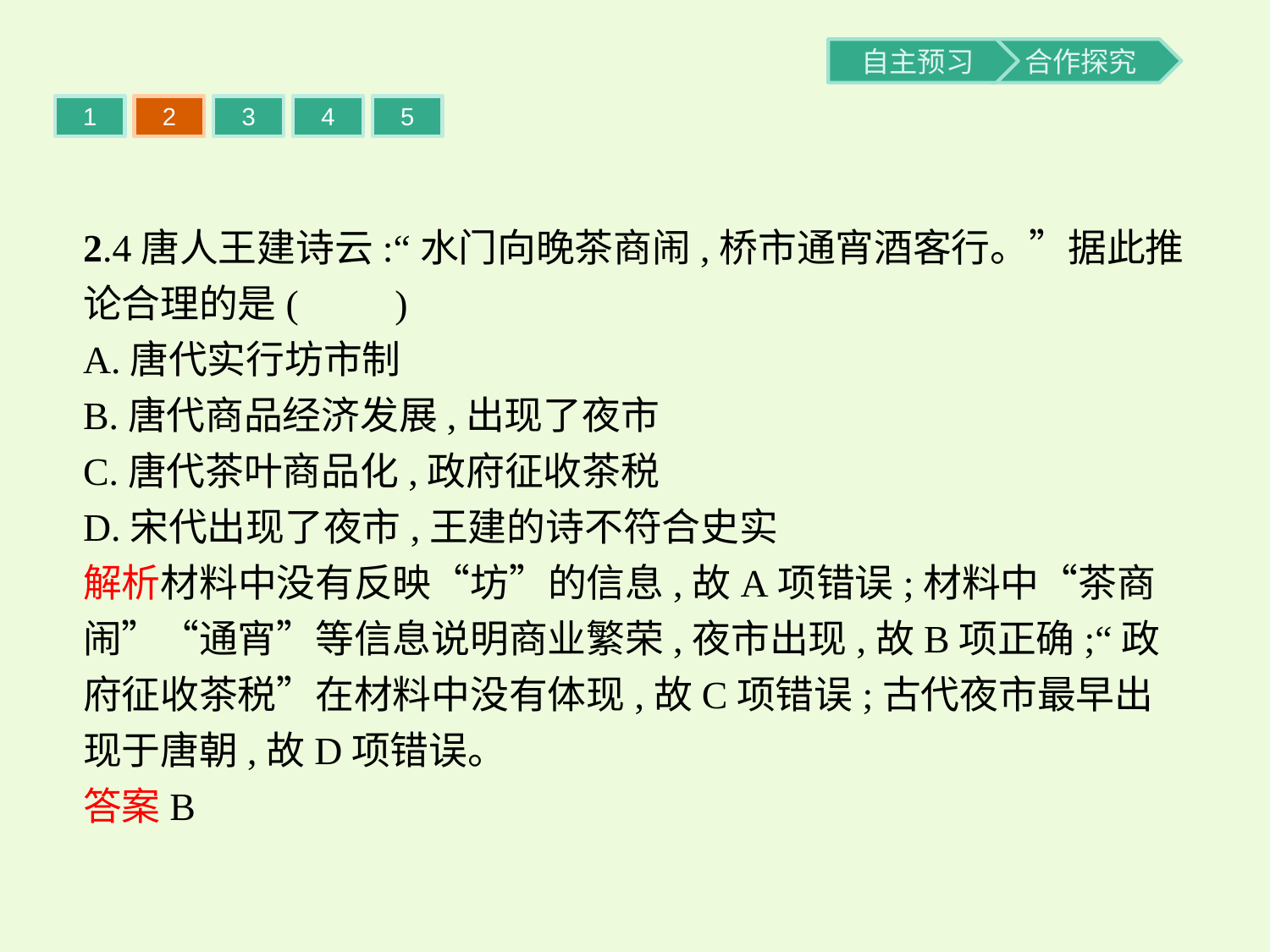

1
2
3
4
5
2.4唐人王建诗云:“水门向晚茶商闹,桥市通宵酒客行。”据此推论合理的是(　　)
A.唐代实行坊市制
B.唐代商品经济发展,出现了夜市
C.唐代茶叶商品化,政府征收茶税
D.宋代出现了夜市,王建的诗不符合史实
解析材料中没有反映“坊”的信息,故A项错误;材料中“茶商闹”“通宵”等信息说明商业繁荣,夜市出现,故B项正确;“政府征收茶税”在材料中没有体现,故C项错误;古代夜市最早出现于唐朝,故D项错误。
答案B